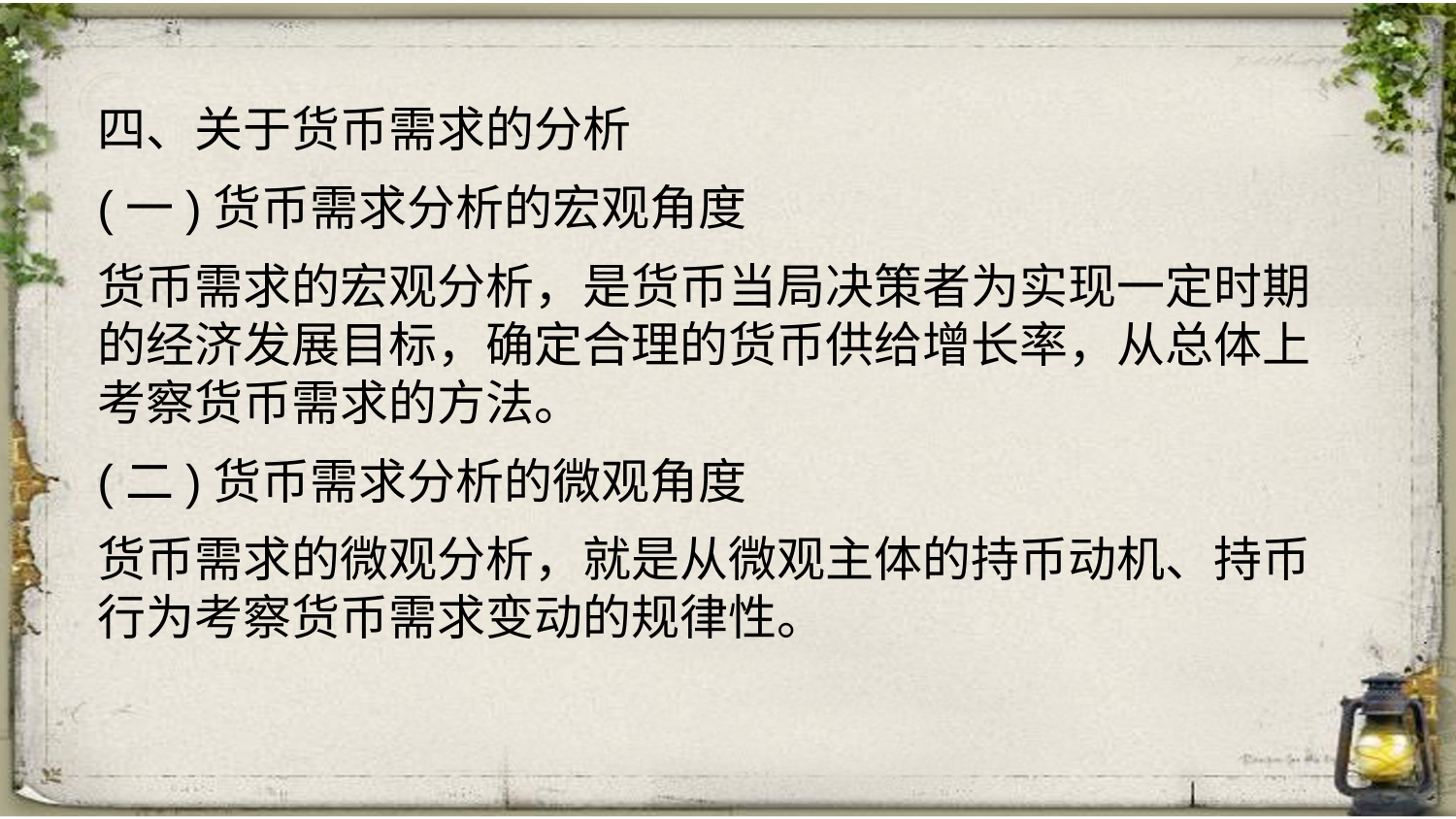

四、关于货币需求的分析
(一)货币需求分析的宏观角度
货币需求的宏观分析，是货币当局决策者为实现一定时期的经济发展目标，确定合理的货币供给增长率，从总体上考察货币需求的方法。
(二)货币需求分析的微观角度
货币需求的微观分析，就是从微观主体的持币动机、持币行为考察货币需求变动的规律性。